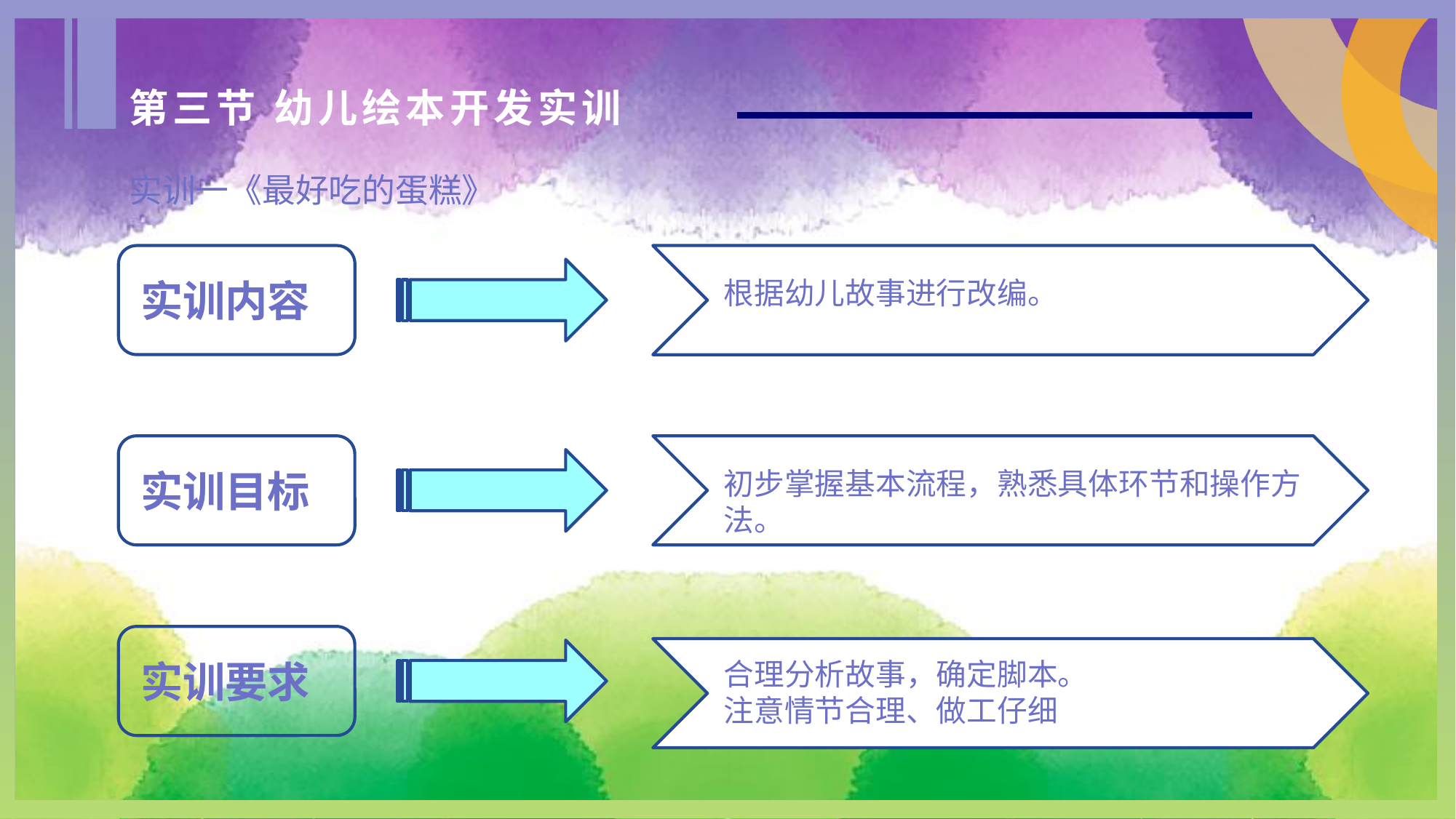

第三节 幼儿绘本开发实训
实训一《最好吃的蛋糕》

实训内容

根据幼儿故事进行改编。

实训目标

初步掌握基本流程，熟悉具体环节和操作方法。

实训要求

合理分析故事，确定脚本。
注意情节合理、做工仔细